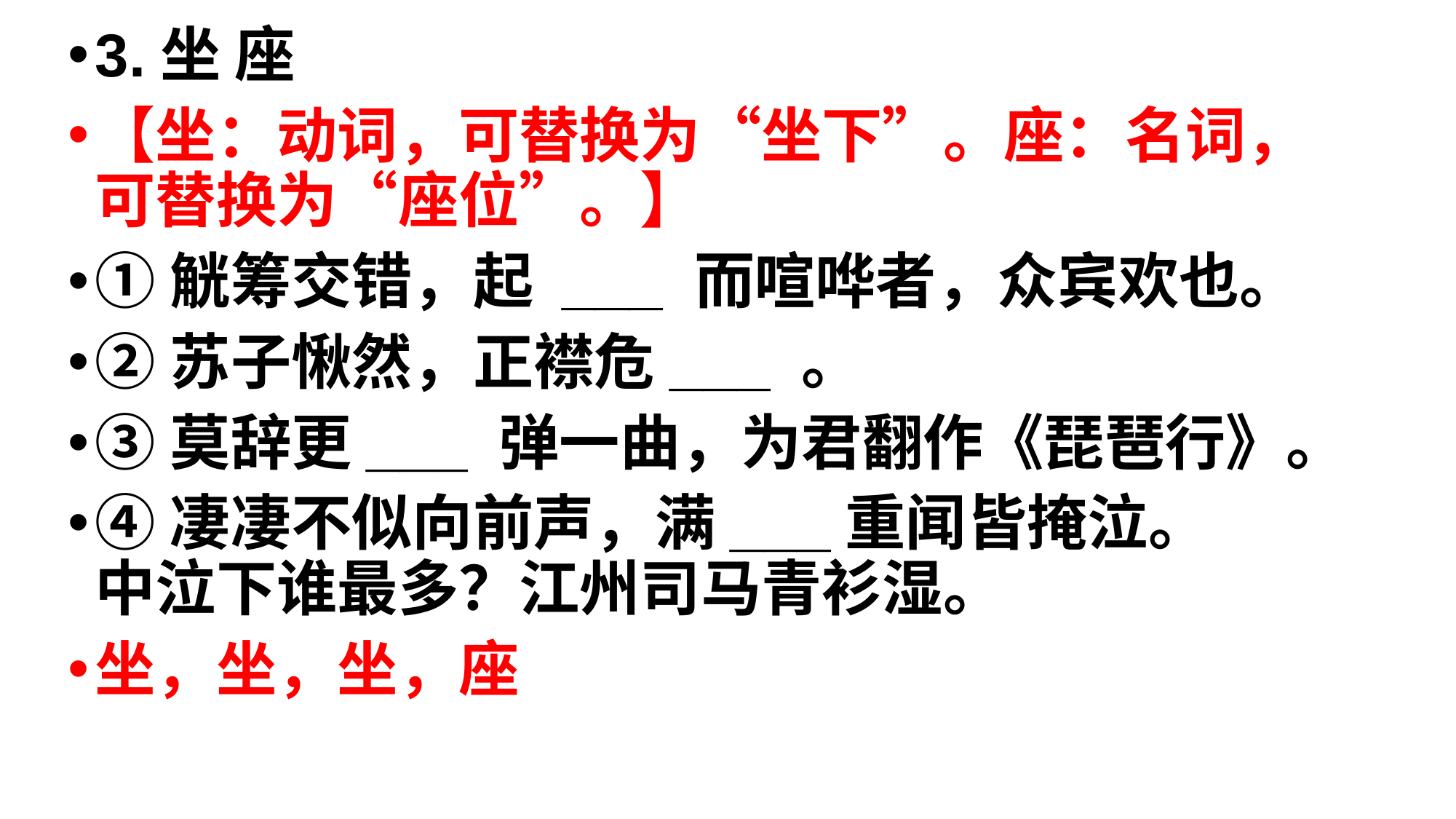

3.坐 座
【坐：动词，可替换为“坐下”。座：名词，可替换为“座位”。】
①觥筹交错，起 ___ 而喧哗者，众宾欢也。
②苏子愀然，正襟危___ 。
③莫辞更___ 弹一曲，为君翻作《琵琶行》。
④凄凄不似向前声，满___重闻皆掩泣。         中泣下谁最多？江州司马青衫湿。
坐，坐，坐，座